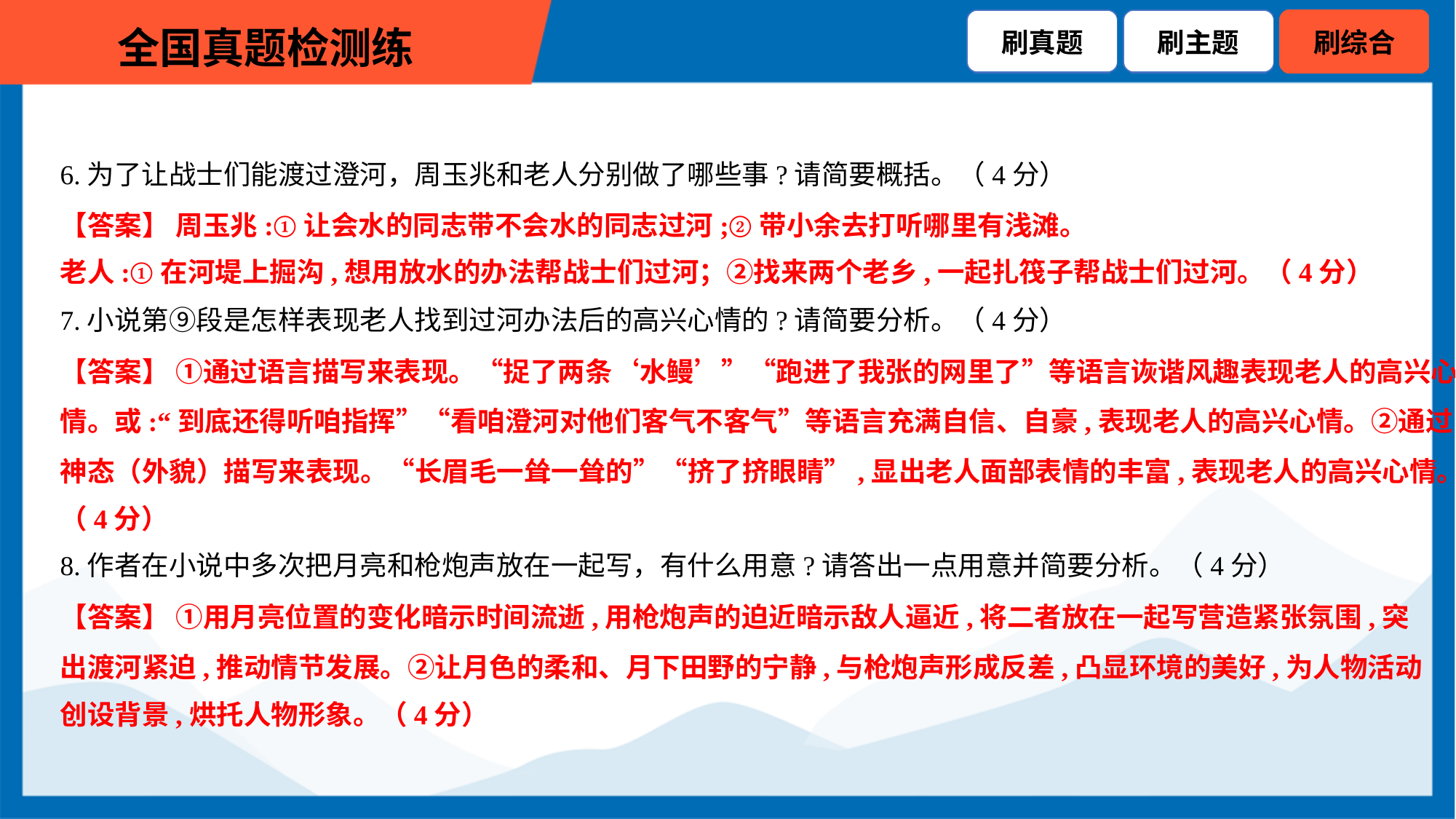

6.为了让战士们能渡过澄河，周玉兆和老人分别做了哪些事?请简要概括。（4分）
【答案】 周玉兆:①让会水的同志带不会水的同志过河;②带小余去打听哪里有浅滩。
老人:①在河堤上掘沟,想用放水的办法帮战士们过河；②找来两个老乡,一起扎筏子帮战士们过河。（4分）
7.小说第⑨段是怎样表现老人找到过河办法后的高兴心情的?请简要分析。（4分）
【答案】 ①通过语言描写来表现。“捉了两条‘水鳗’”“跑进了我张的网里了”等语言诙谐风趣表现老人的高兴心
情。或:“到底还得听咱指挥”“看咱澄河对他们客气不客气”等语言充满自信、自豪,表现老人的高兴心情。②通过
神态（外貌）描写来表现。“长眉毛一耸一耸的”“挤了挤眼睛”,显出老人面部表情的丰富,表现老人的高兴心情。
（4分）
8.作者在小说中多次把月亮和枪炮声放在一起写，有什么用意?请答出一点用意并简要分析。（4分）
【答案】 ①用月亮位置的变化暗示时间流逝,用枪炮声的迫近暗示敌人逼近,将二者放在一起写营造紧张氛围,突
出渡河紧迫,推动情节发展。②让月色的柔和、月下田野的宁静,与枪炮声形成反差,凸显环境的美好,为人物活动
创设背景,烘托人物形象。（4分）